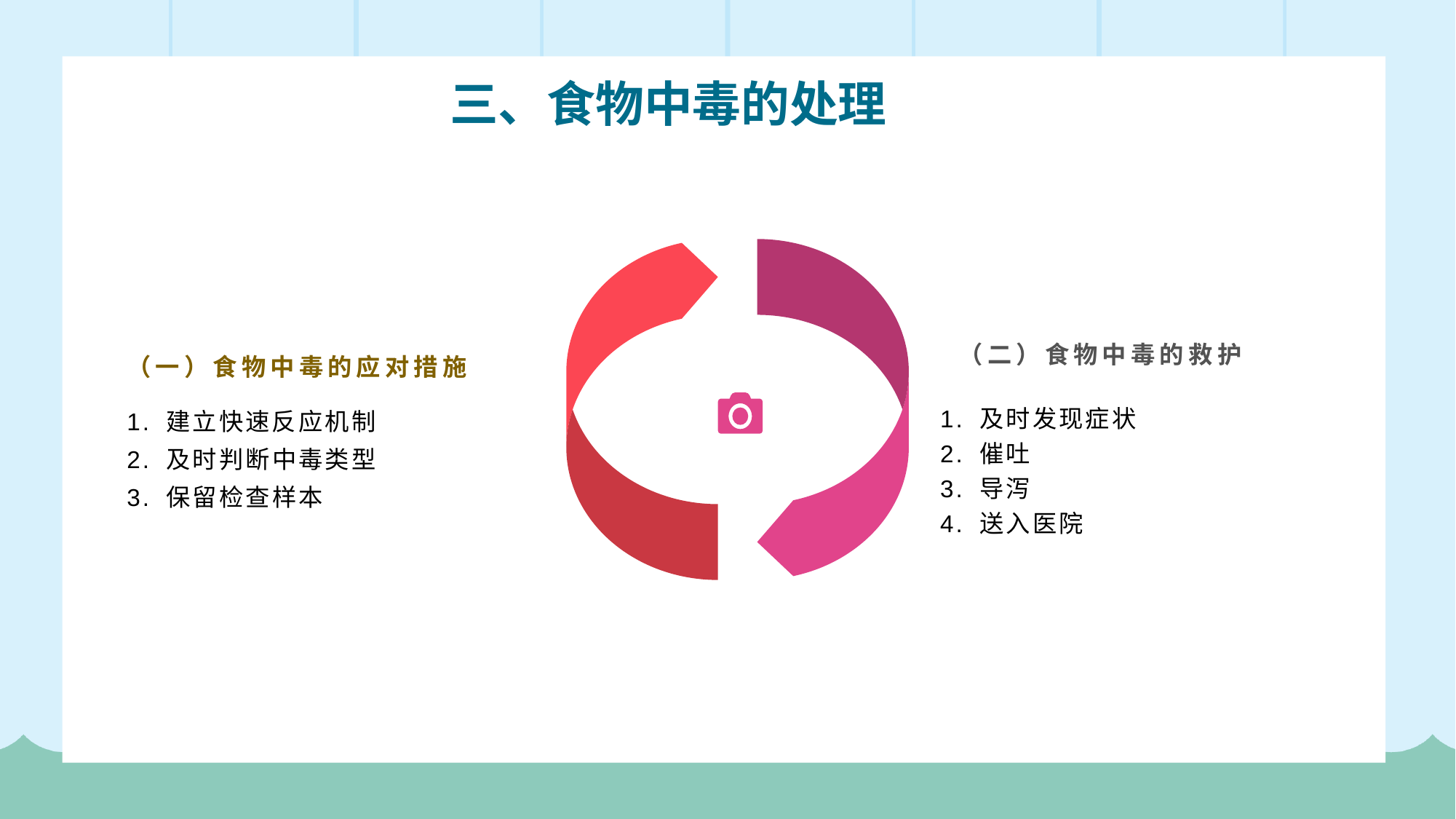

三、食物中毒的处理
（二）食物中毒的救护

（一）食物中毒的应对措施
1. 建立快速反应机制
2. 及时判断中毒类型
3. 保留检查样本

1. 及时发现症状
2. 催吐
3. 导泻
4. 送入医院